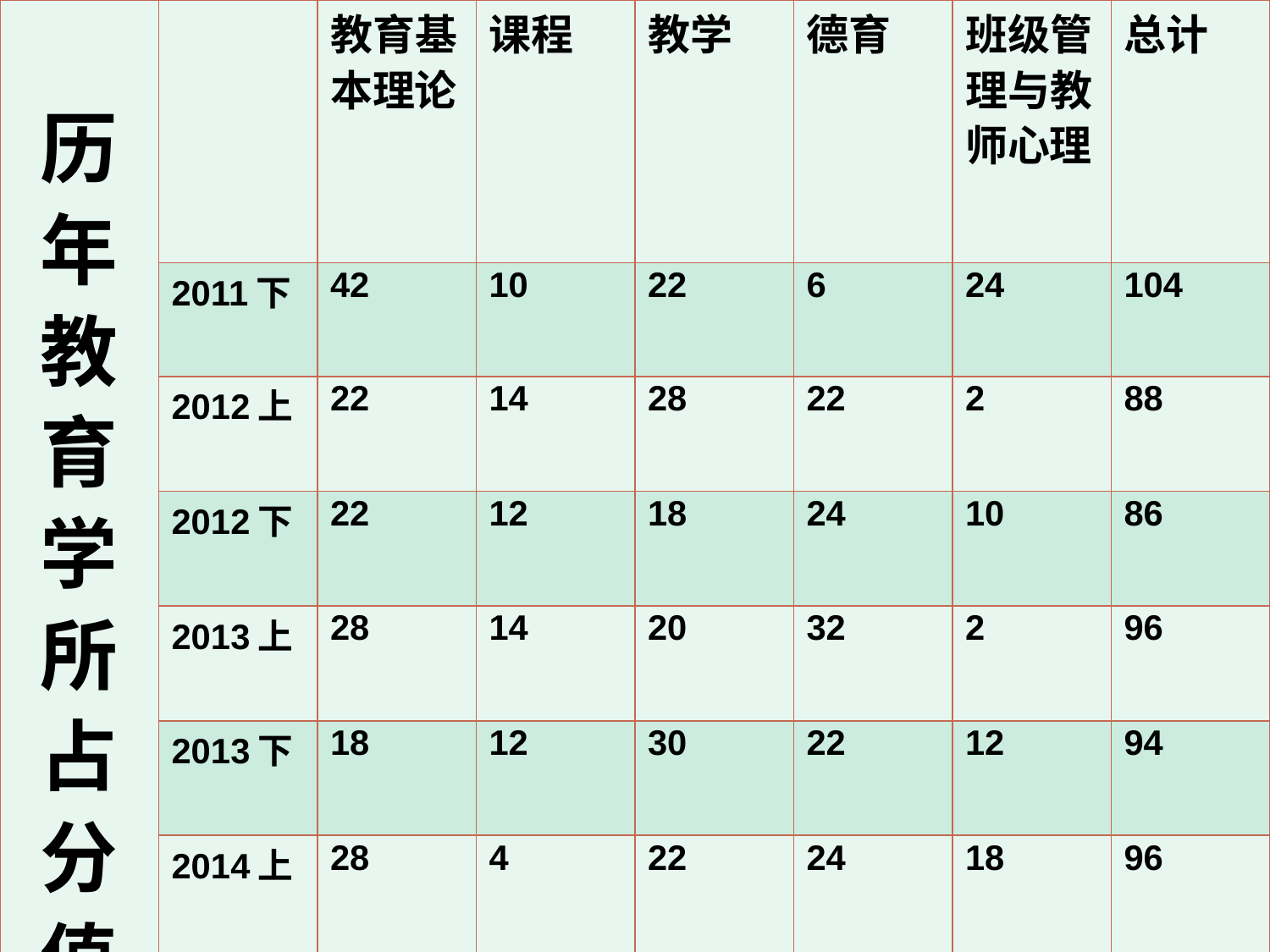

| 历年教育学所占分值 |  | 教育基本理论 | 课程 | 教学 | 德育 | 班级管理与教师心理 | 总计 |
| --- | --- | --- | --- | --- | --- | --- | --- |
|  | 2011下 | 42 | 10 | 22 | 6 | 24 | 104 |
|  | 2012上 | 22 | 14 | 28 | 22 | 2 | 88 |
|  | 2012下 | 22 | 12 | 18 | 24 | 10 | 86 |
|  | 2013上 | 28 | 14 | 20 | 32 | 2 | 96 |
|  | 2013下 | 18 | 12 | 30 | 22 | 12 | 94 |
|  | 2014上 | 28 | 4 | 22 | 24 | 18 | 96 |